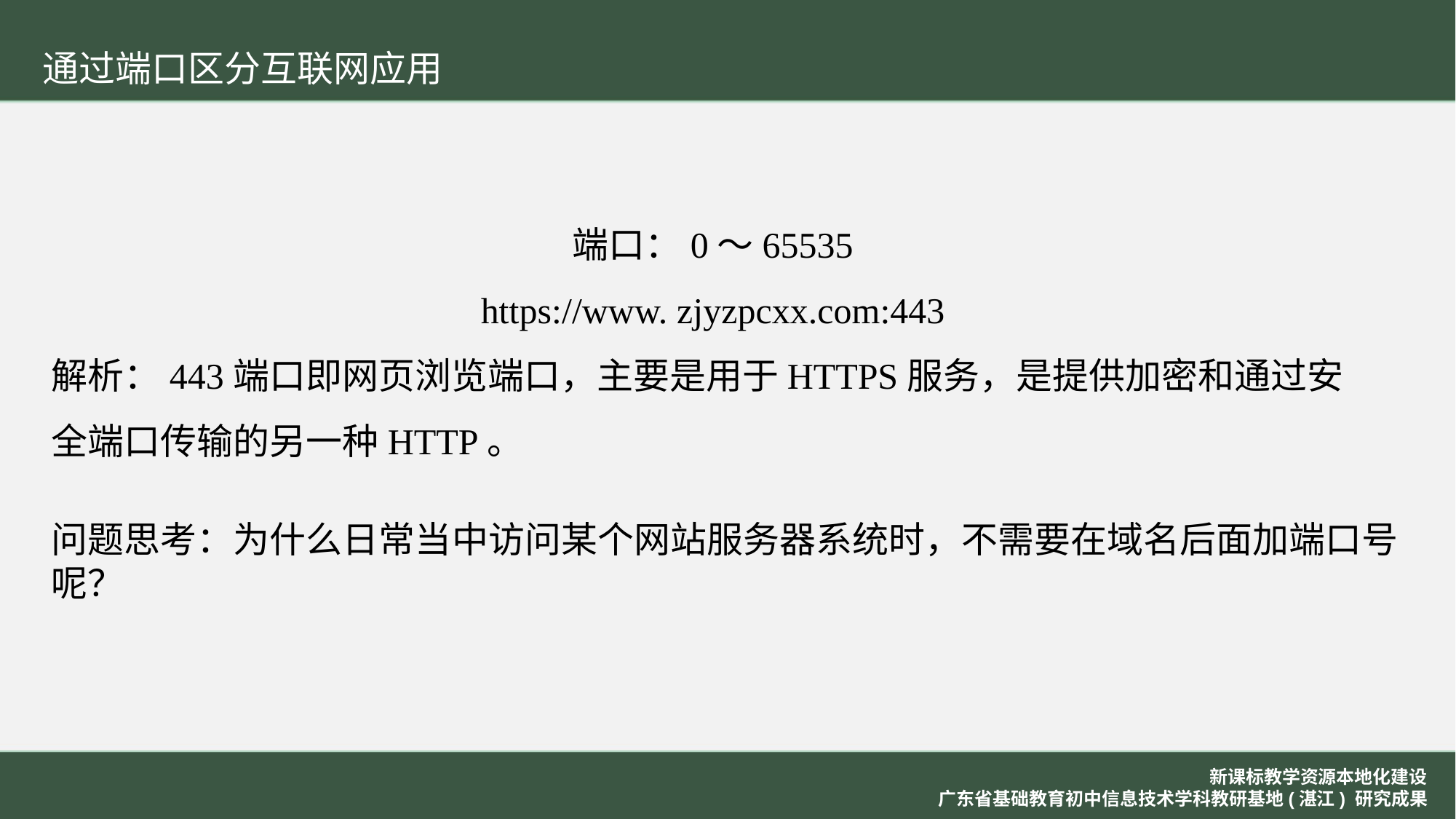

通过端口区分互联网应用
端口：0～65535
https://www. zjyzpcxx.com:443
解析：443端口即网页浏览端口，主要是用于HTTPS服务，是提供加密和通过安全端口传输的另一种HTTP。
问题思考：为什么日常当中访问某个网站服务器系统时，不需要在域名后面加端口号呢？